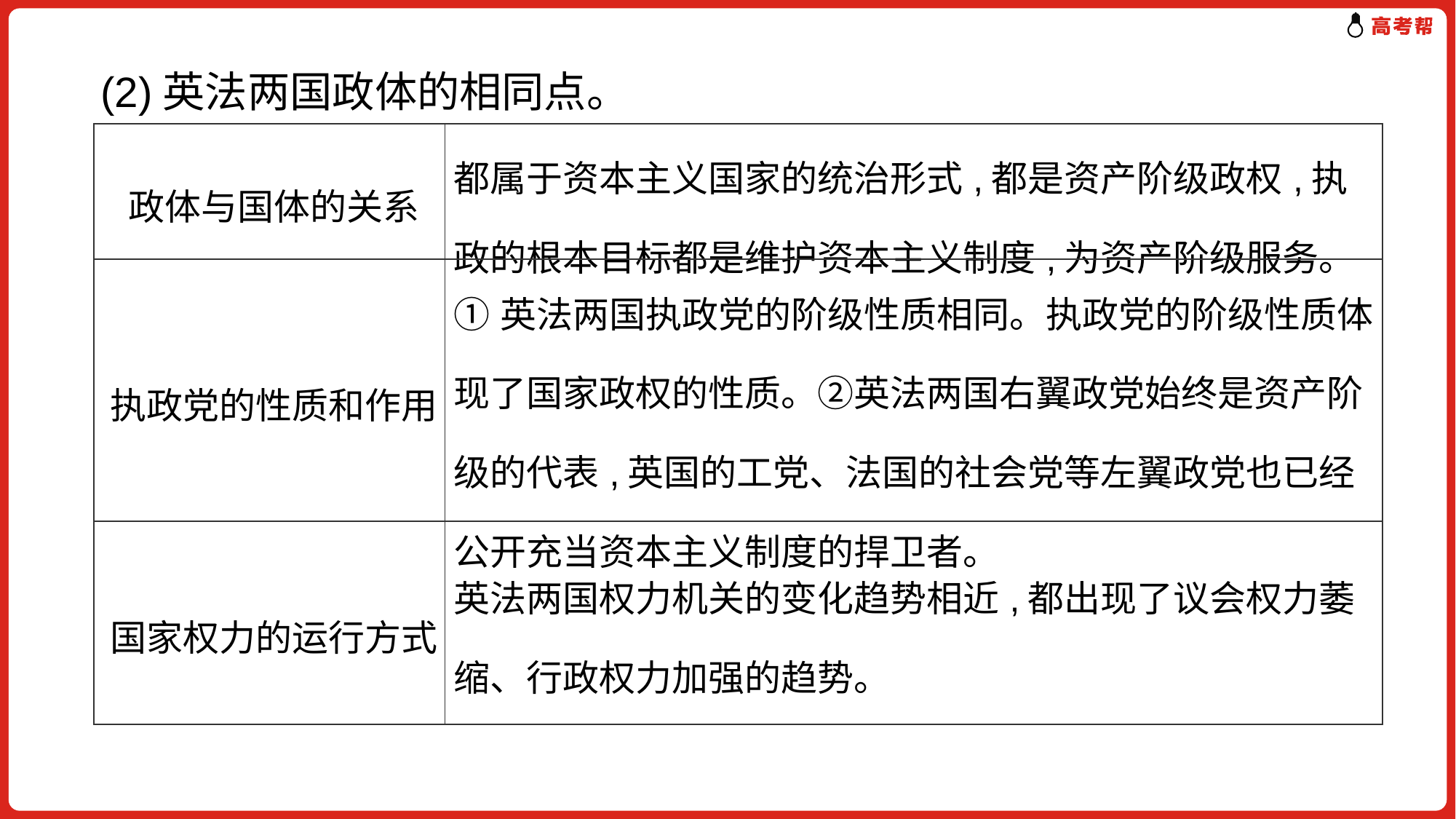

(2)英法两国政体的相同点。
| 政体与国体的关系 | 都属于资本主义国家的统治形式,都是资产阶级政权,执政的根本目标都是维护资本主义制度,为资产阶级服务。 |
| --- | --- |
| 执政党的性质和作用 | ①英法两国执政党的阶级性质相同。执政党的阶级性质体现了国家政权的性质。②英法两国右翼政党始终是资产阶级的代表,英国的工党、法国的社会党等左翼政党也已经公开充当资本主义制度的捍卫者。 |
| 国家权力的运行方式 | 英法两国权力机关的变化趋势相近,都出现了议会权力萎缩、行政权力加强的趋势。 |